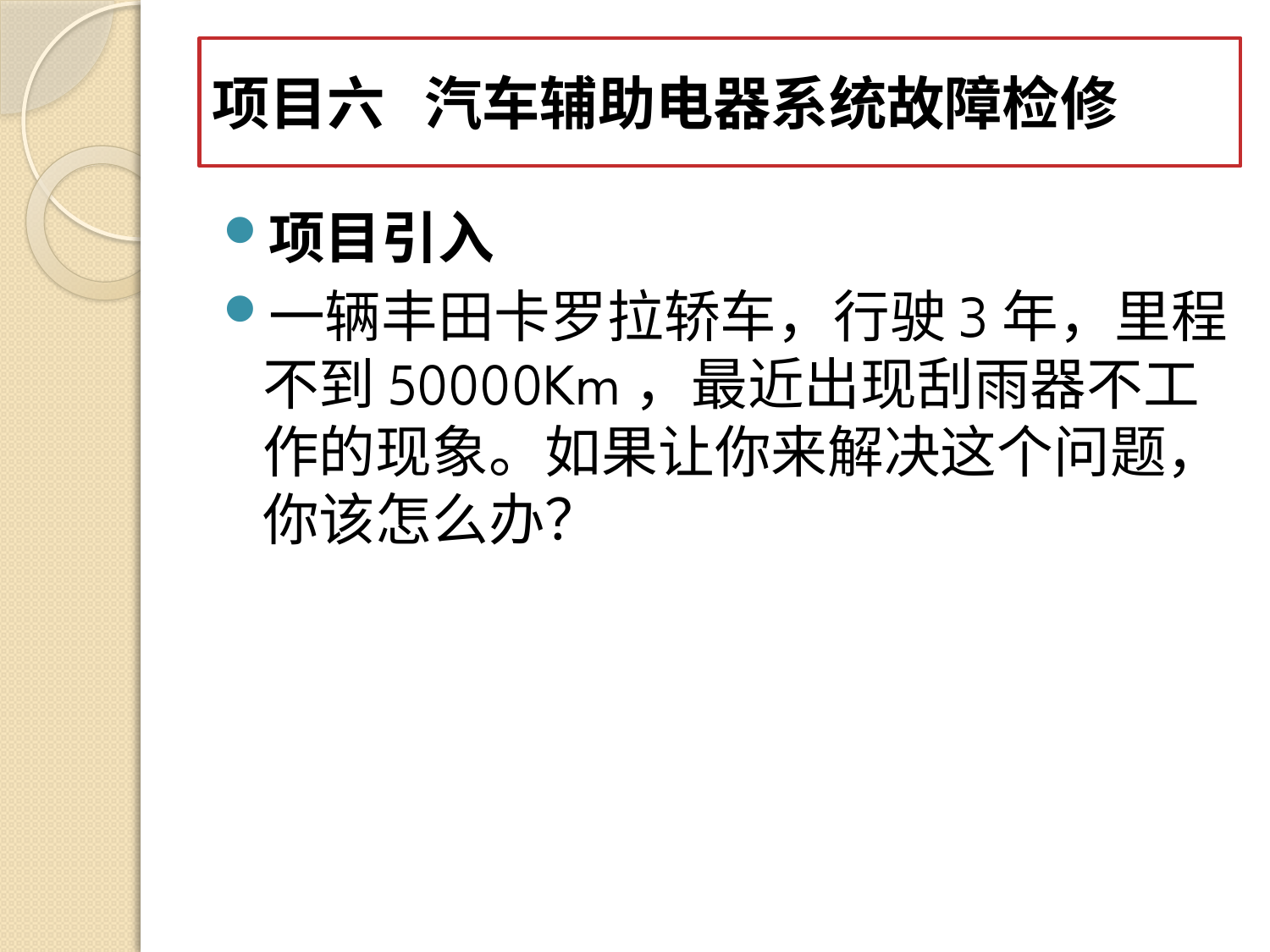

#
项目六   汽车辅助电器系统故障检修
项目引入
一辆丰田卡罗拉轿车，行驶3年，里程不到50000Km，最近出现刮雨器不工作的现象。如果让你来解决这个问题，你该怎么办？